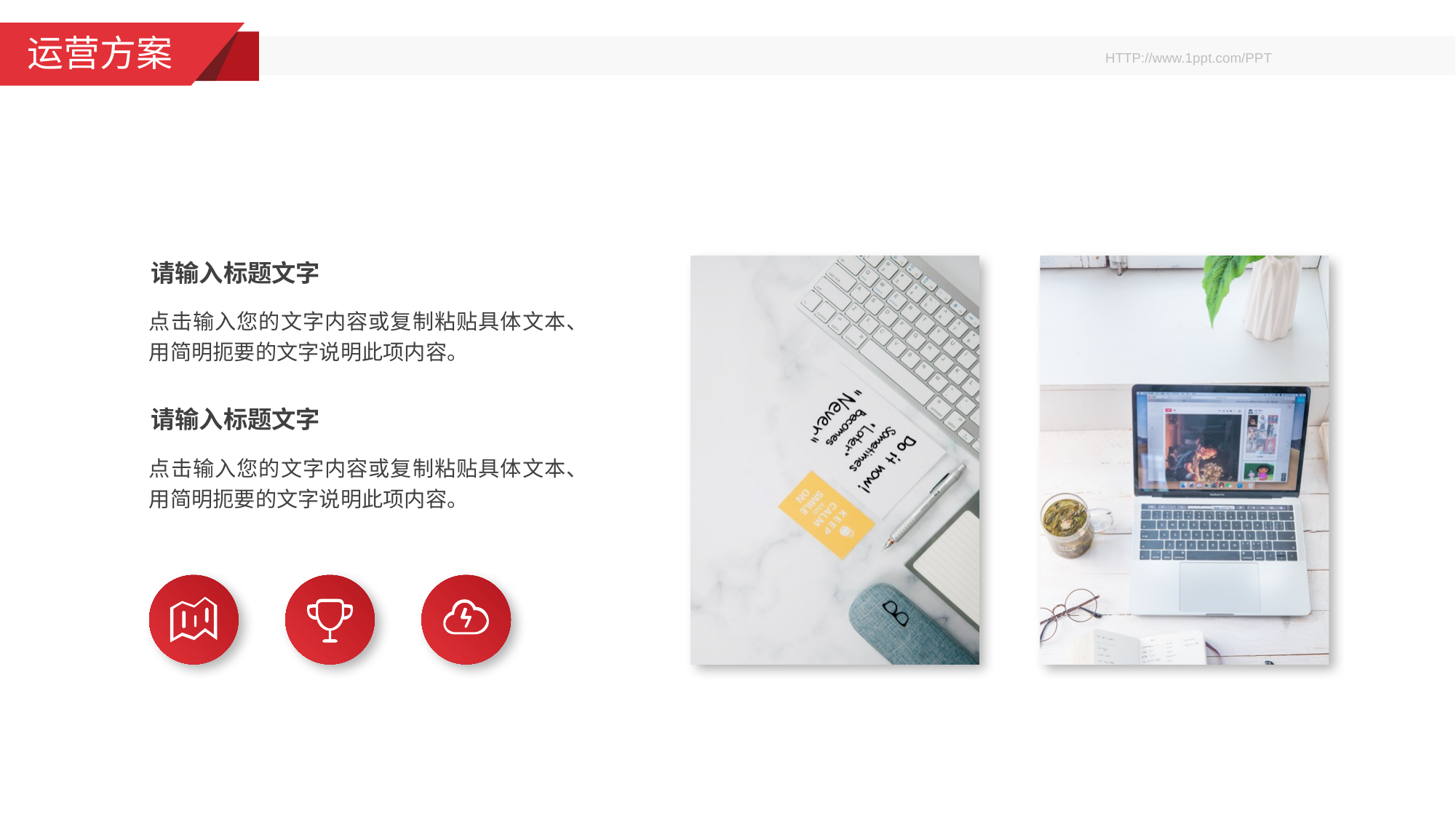

运营方案
请输入标题文字

点击输入您的文字内容或复制粘贴具体文本、用简明扼要的文字说明此项内容。
请输入标题文字
点击输入您的文字内容或复制粘贴具体文本、用简明扼要的文字说明此项内容。